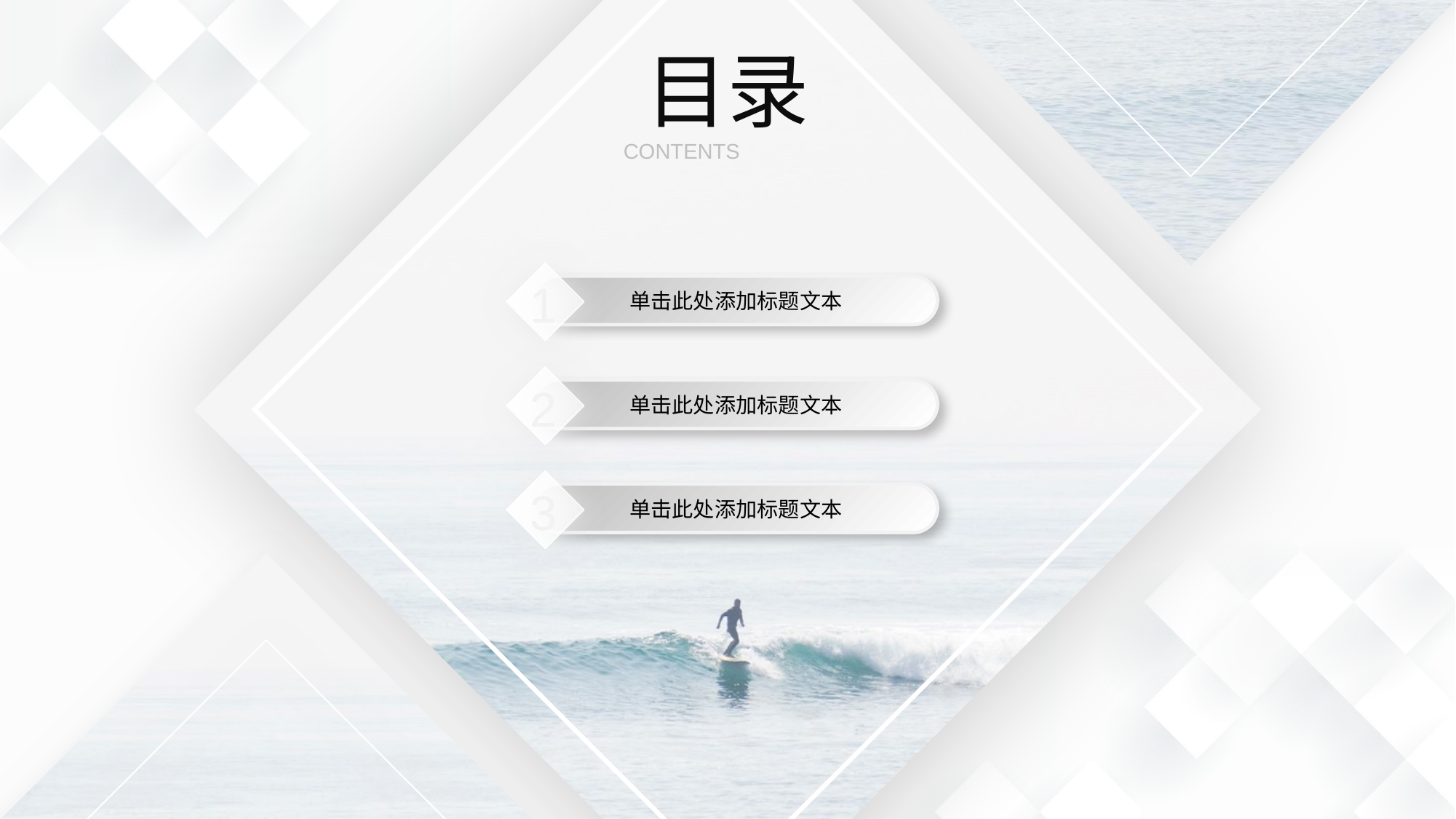

51PPT模板网   www.51pptmoban.com

目录

CONTENTS
1

单击此处添加标题文本
2

单击此处添加标题文本
3

单击此处添加标题文本